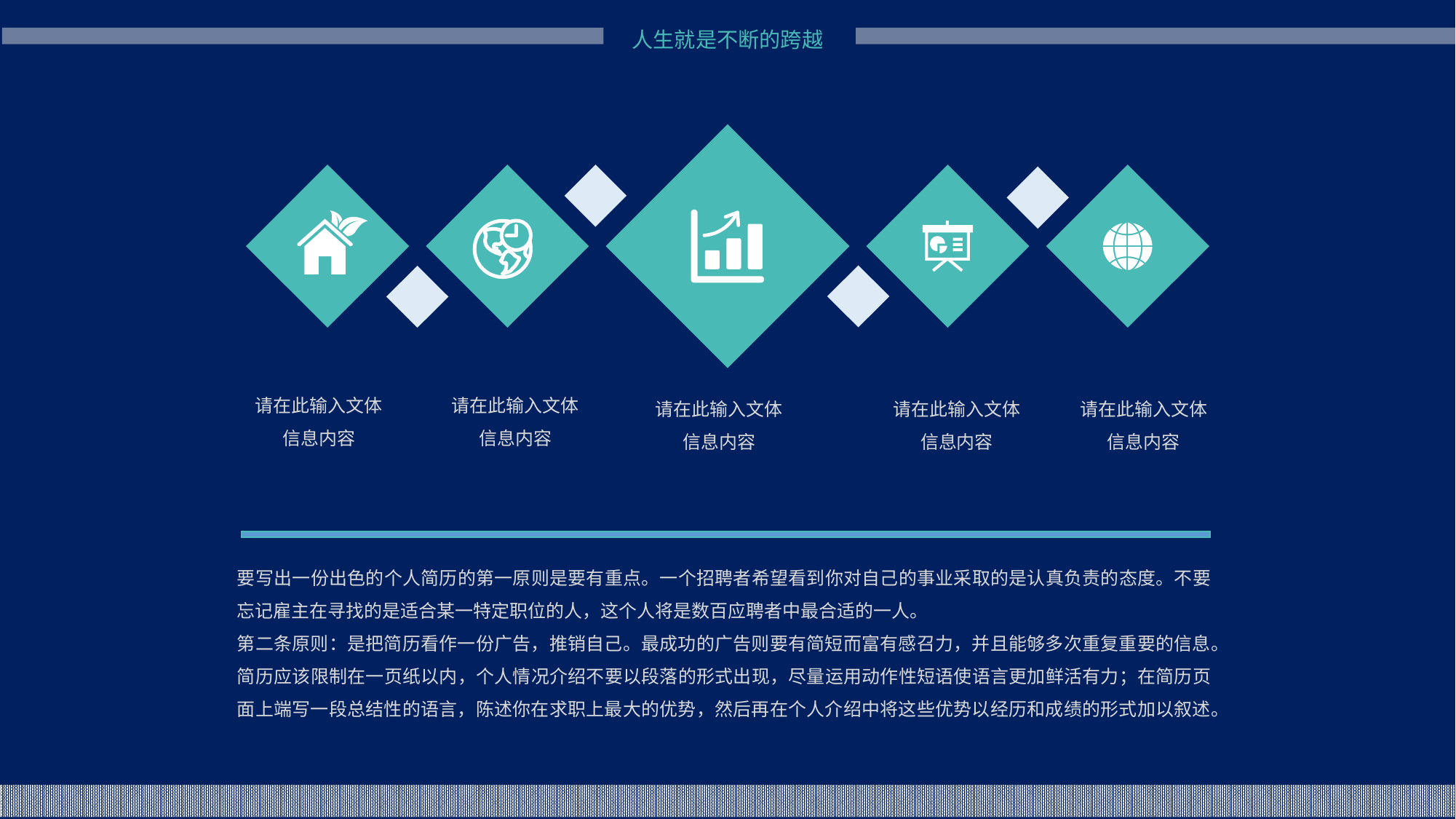

请在此输入文体
信息内容
请在此输入文体
信息内容
请在此输入文体
信息内容
请在此输入文体
信息内容
请在此输入文体
信息内容

要写出一份出色的个人简历的第一原则是要有重点。一个招聘者希望看到你对自己的事业采取的是认真负责的态度。不要忘记雇主在寻找的是适合某一特定职位的人，这个人将是数百应聘者中最合适的一人。
第二条原则：是把简历看作一份广告，推销自己。最成功的广告则要有简短而富有感召力，并且能够多次重复重要的信息。简历应该限制在一页纸以内，个人情况介绍不要以段落的形式出现，尽量运用动作性短语使语言更加鲜活有力；在简历页面上端写一段总结性的语言，陈述你在求职上最大的优势，然后再在个人介绍中将这些优势以经历和成绩的形式加以叙述。